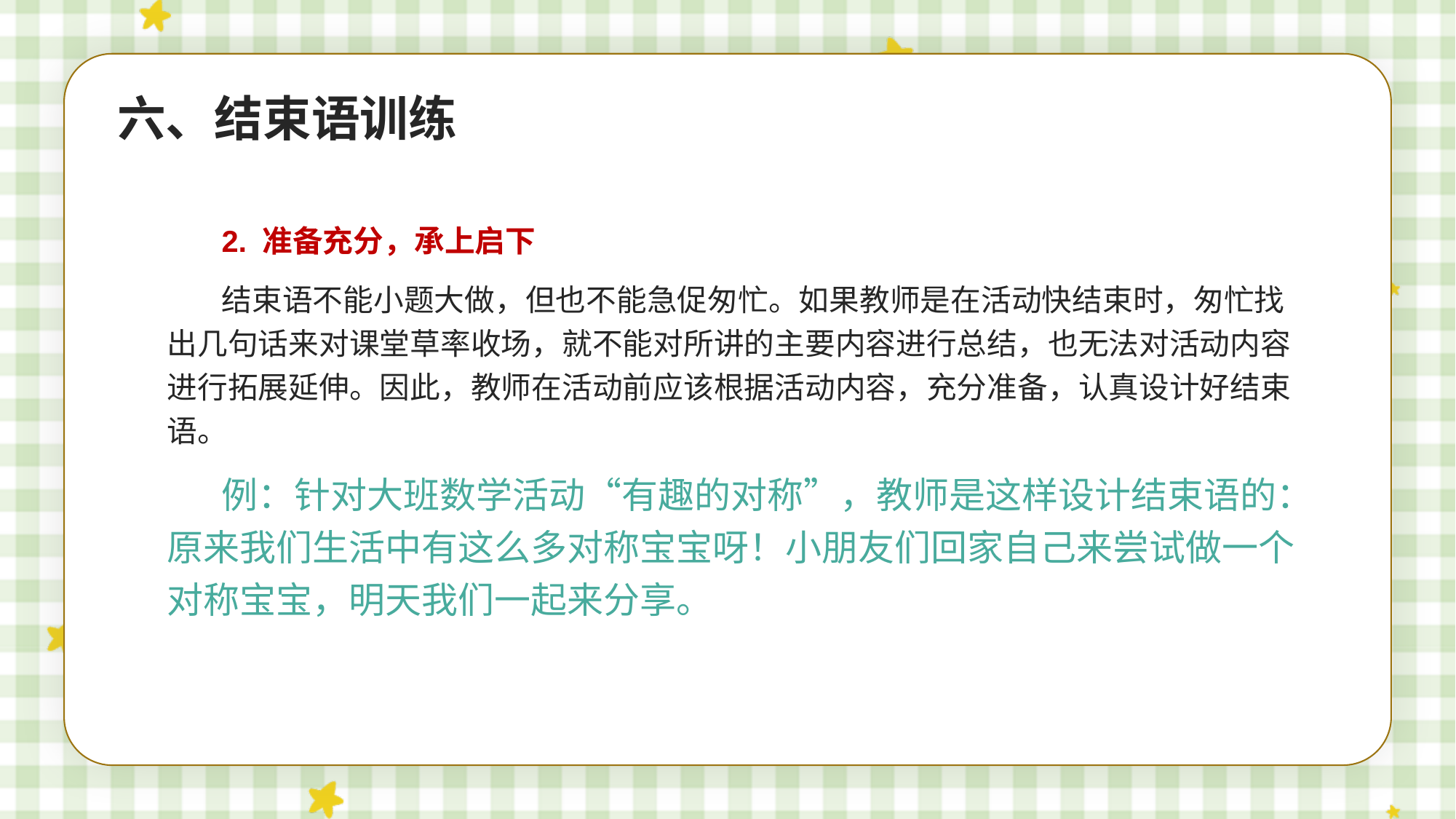

六、结束语训练
2. 准备充分，承上启下
结束语不能小题大做，但也不能急促匆忙。如果教师是在活动快结束时，匆忙找出几句话来对课堂草率收场，就不能对所讲的主要内容进行总结，也无法对活动内容进行拓展延伸。因此，教师在活动前应该根据活动内容，充分准备，认真设计好结束语。
例：针对大班数学活动“有趣的对称”，教师是这样设计结束语的：原来我们生活中有这么多对称宝宝呀！小朋友们回家自己来尝试做一个对称宝宝，明天我们一起来分享。